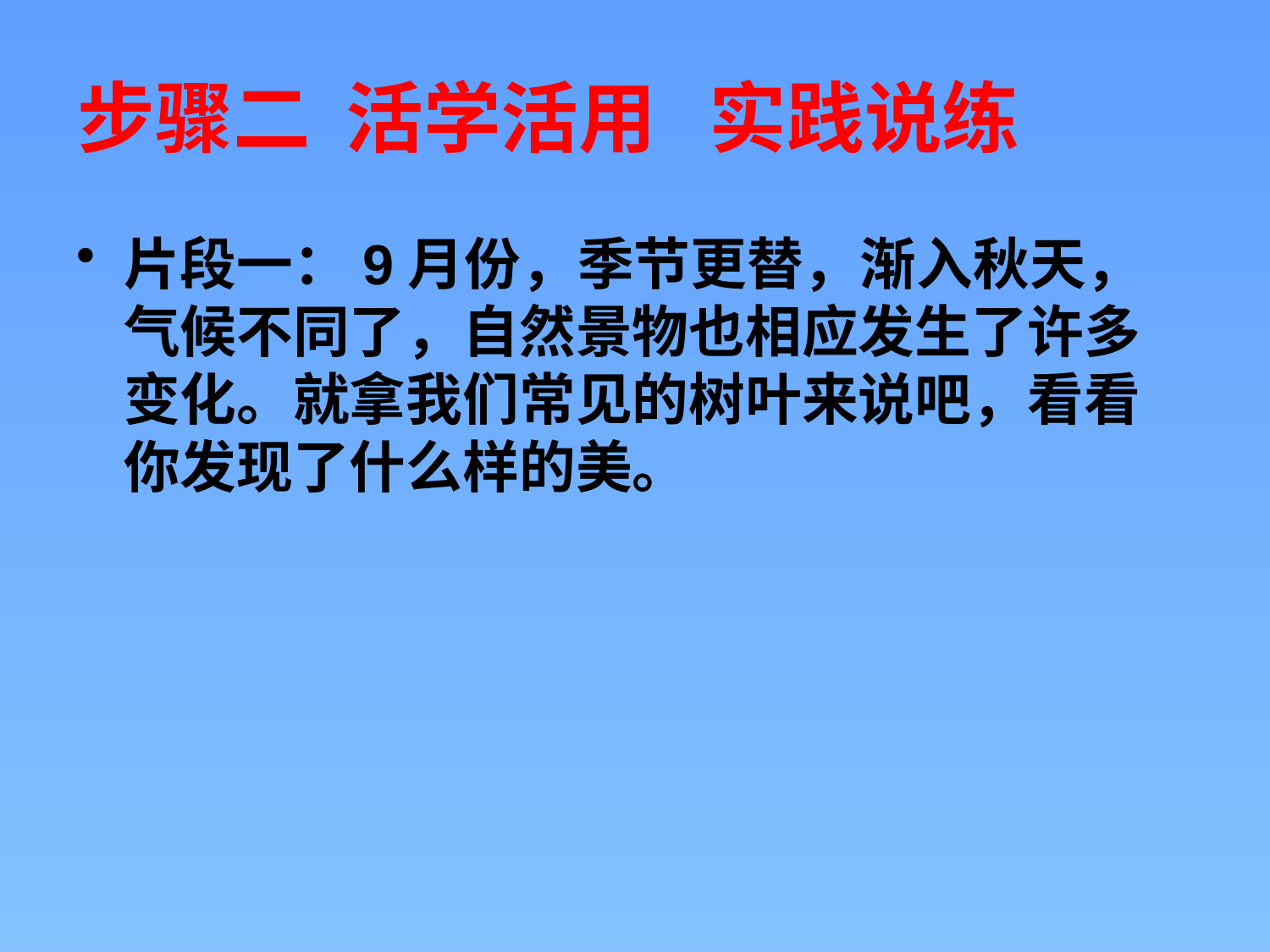

# 步骤二  活学活用   实践说练
片段一：9月份，季节更替，渐入秋天，气候不同了，自然景物也相应发生了许多变化。就拿我们常见的树叶来说吧，看看你发现了什么样的美。